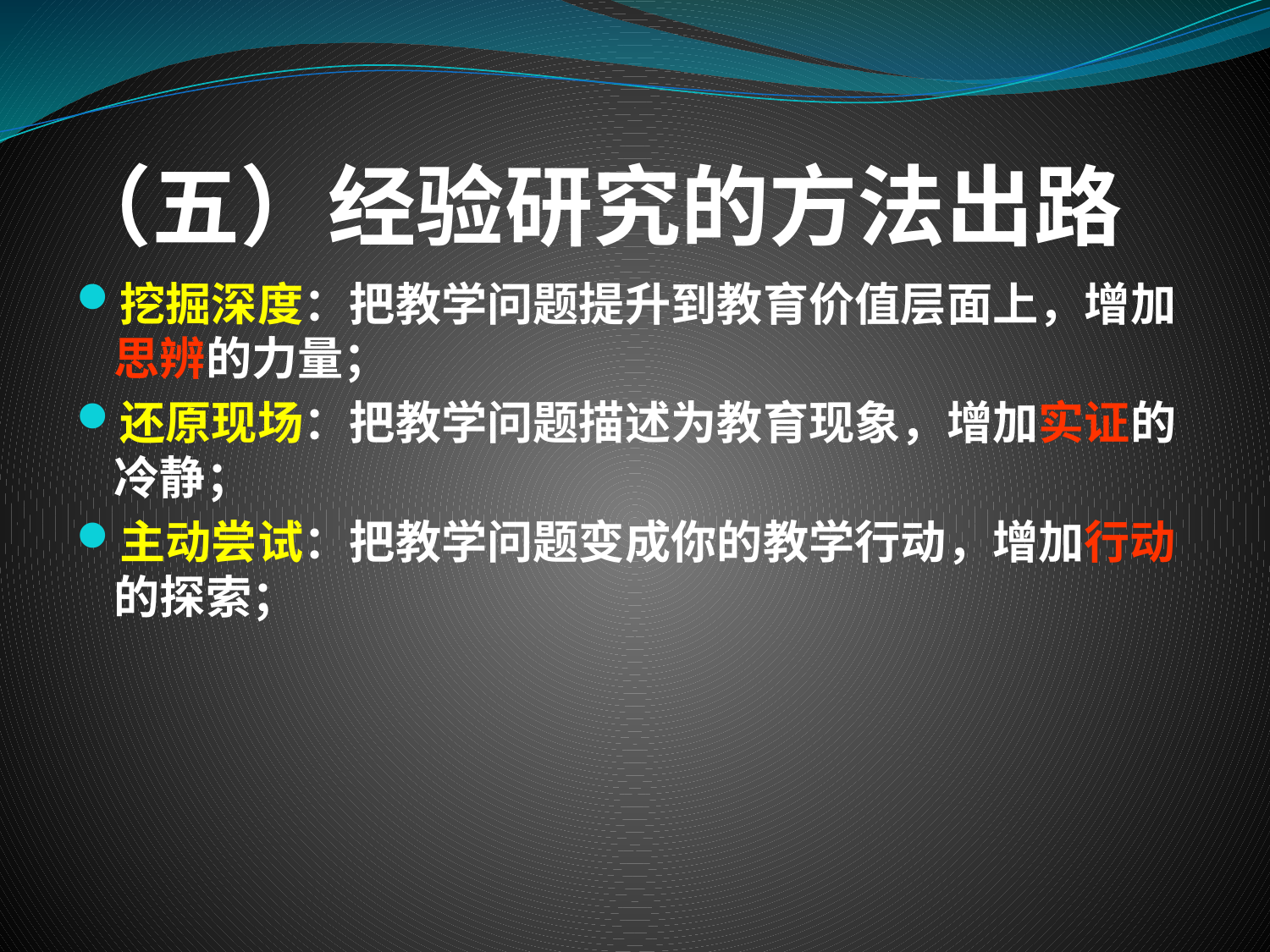

# （五）经验研究的方法出路
挖掘深度：把教学问题提升到教育价值层面上，增加思辨的力量；
还原现场：把教学问题描述为教育现象，增加实证的冷静；
主动尝试：把教学问题变成你的教学行动，增加行动的探索；